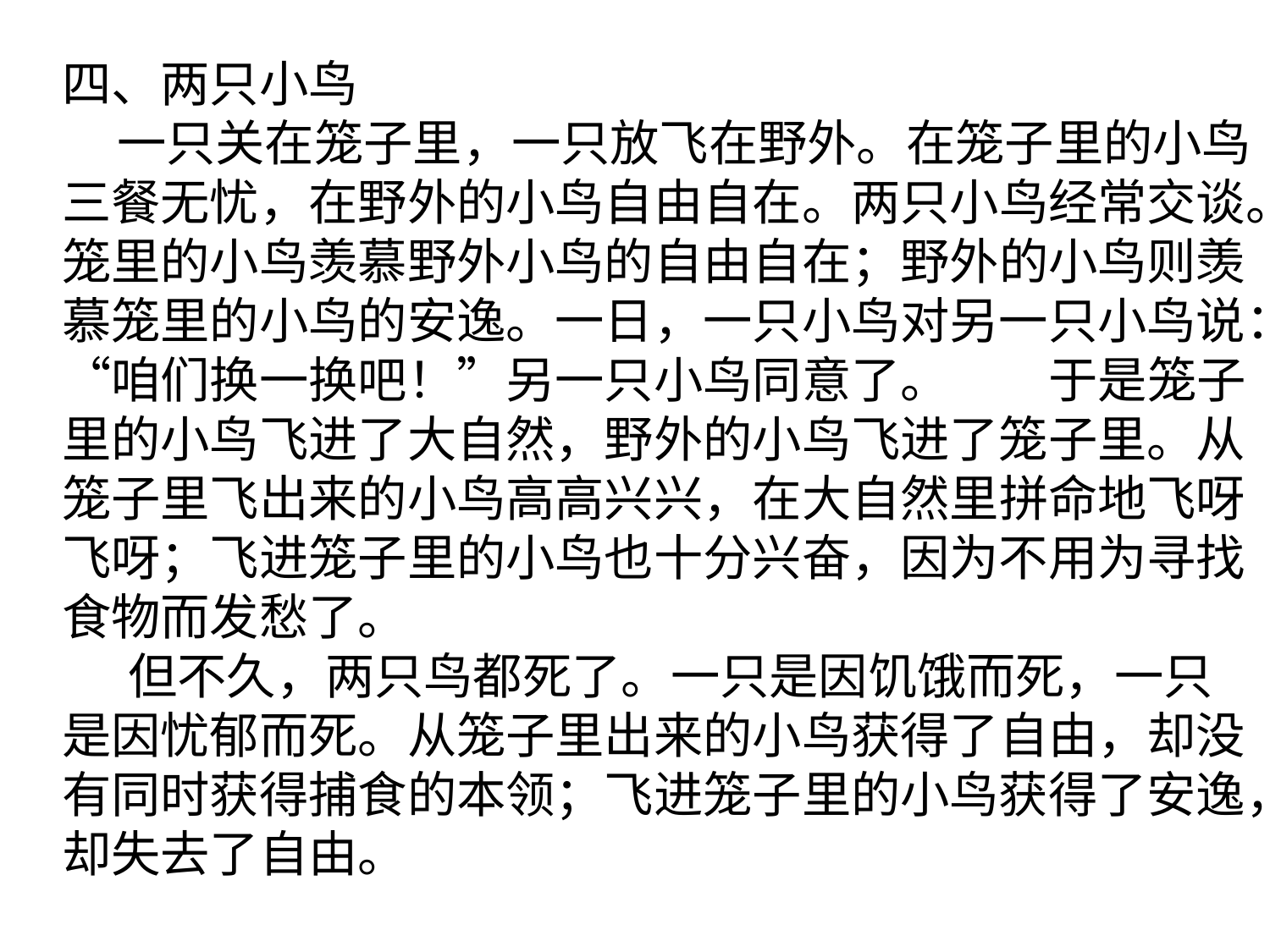

四、两只小鸟
     一只关在笼子里，一只放飞在野外。在笼子里的小鸟三餐无忧，在野外的小鸟自由自在。两只小鸟经常交谈。笼里的小鸟羡慕野外小鸟的自由自在；野外的小鸟则羡慕笼里的小鸟的安逸。一日，一只小鸟对另一只小鸟说：“咱们换一换吧！”另一只小鸟同意了。         于是笼子里的小鸟飞进了大自然，野外的小鸟飞进了笼子里。从笼子里飞出来的小鸟高高兴兴，在大自然里拼命地飞呀飞呀；飞进笼子里的小鸟也十分兴奋，因为不用为寻找食物而发愁了。
      但不久，两只鸟都死了。一只是因饥饿而死，一只是因忧郁而死。从笼子里出来的小鸟获得了自由，却没有同时获得捕食的本领；飞进笼子里的小鸟获得了安逸，却失去了自由。